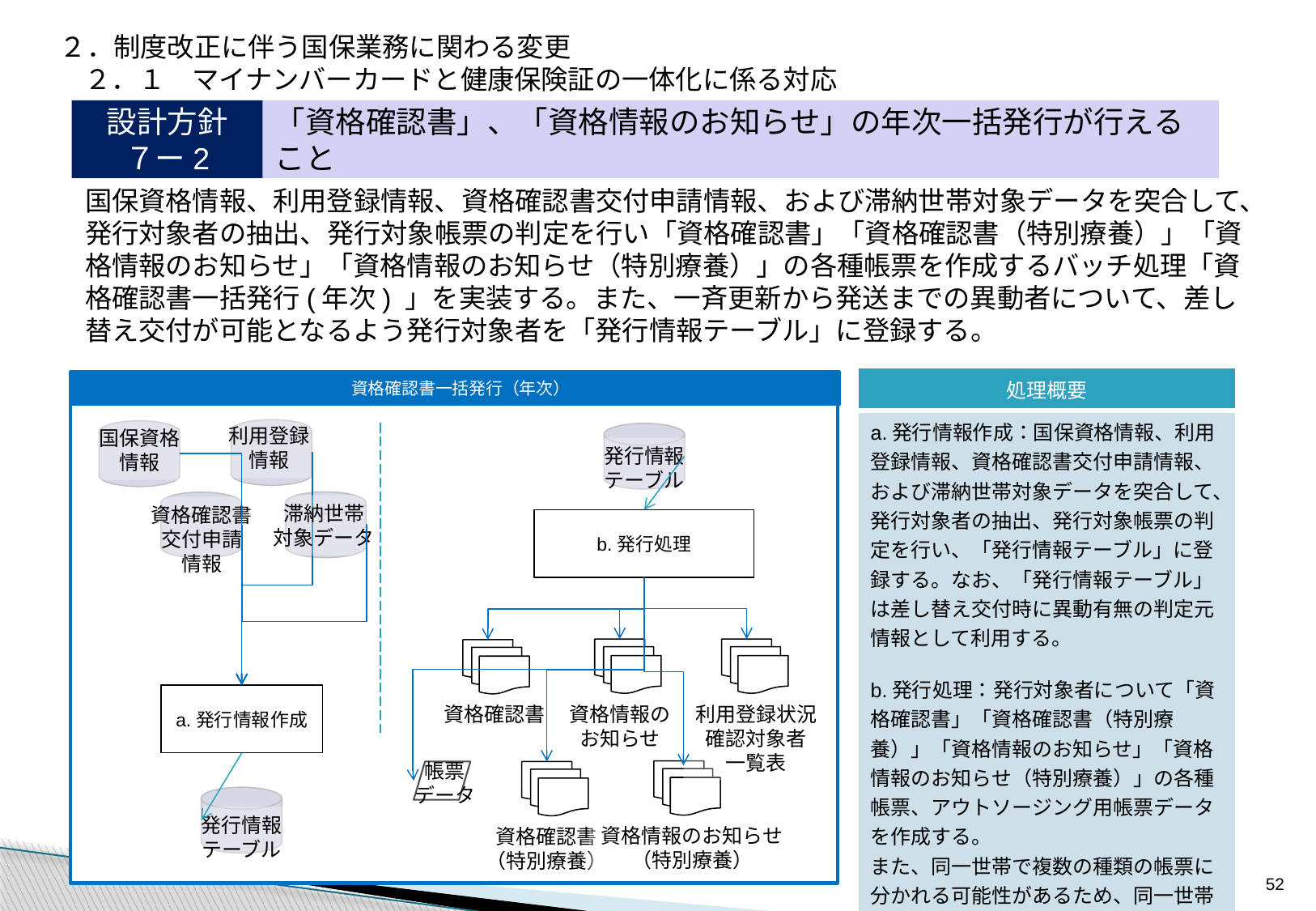

２．制度改正に伴う国保業務に関わる変更
２．１　マイナンバーカードと健康保険証の一体化に係る対応
設計方針
７ー2
「資格確認書」、「資格情報のお知らせ」の年次一括発行が行えること
国保資格情報、利用登録情報、資格確認書交付申請情報、および滞納世帯対象データを突合して、発行対象者の抽出、発行対象帳票の判定を行い「資格確認書」「資格確認書（特別療養）」「資格情報のお知らせ」「資格情報のお知らせ（特別療養）」の各種帳票を作成するバッチ処理「資格確認書一括発行(年次) 」を実装する。また、一斉更新から発送までの異動者について、差し替え交付が可能となるよう発行対象者を「発行情報テーブル」に登録する。
| 処理概要 |
| --- |
| a.発行情報作成：国保資格情報、利用登録情報、資格確認書交付申請情報、および滞納世帯対象データを突合して、発行対象者の抽出、発行対象帳票の判定を行い、「発行情報テーブル」に登録する。なお、「発行情報テーブル」は差し替え交付時に異動有無の判定元情報として利用する。 b.発行処理：発行対象者について「資格確認書」「資格確認書（特別療養）」「資格情報のお知らせ」「資格情報のお知らせ（特別療養）」の各種帳票、アウトソージング用帳票データを作成する。 また、同一世帯で複数の種類の帳票に分かれる可能性があるため、同一世帯の紐づけが可能となるようアウトソージング用の帳票データには世帯ごとに一意となる情報を付与することとする。 |
資格確認書一括発行（年次）

利用登録
情報
国保資格
情報

発行情報
テーブル

滞納世帯
対象データ
資格確認書
交付申請
情報
b.発行処理

a.発行情報作成
資格情報の
お知らせ
利用登録状況
確認対象者
一覧表
資格確認書
帳票
データ

発行情報
テーブル
資格情報のお知らせ
（特別療養）
資格確認書
（特別療養）
52